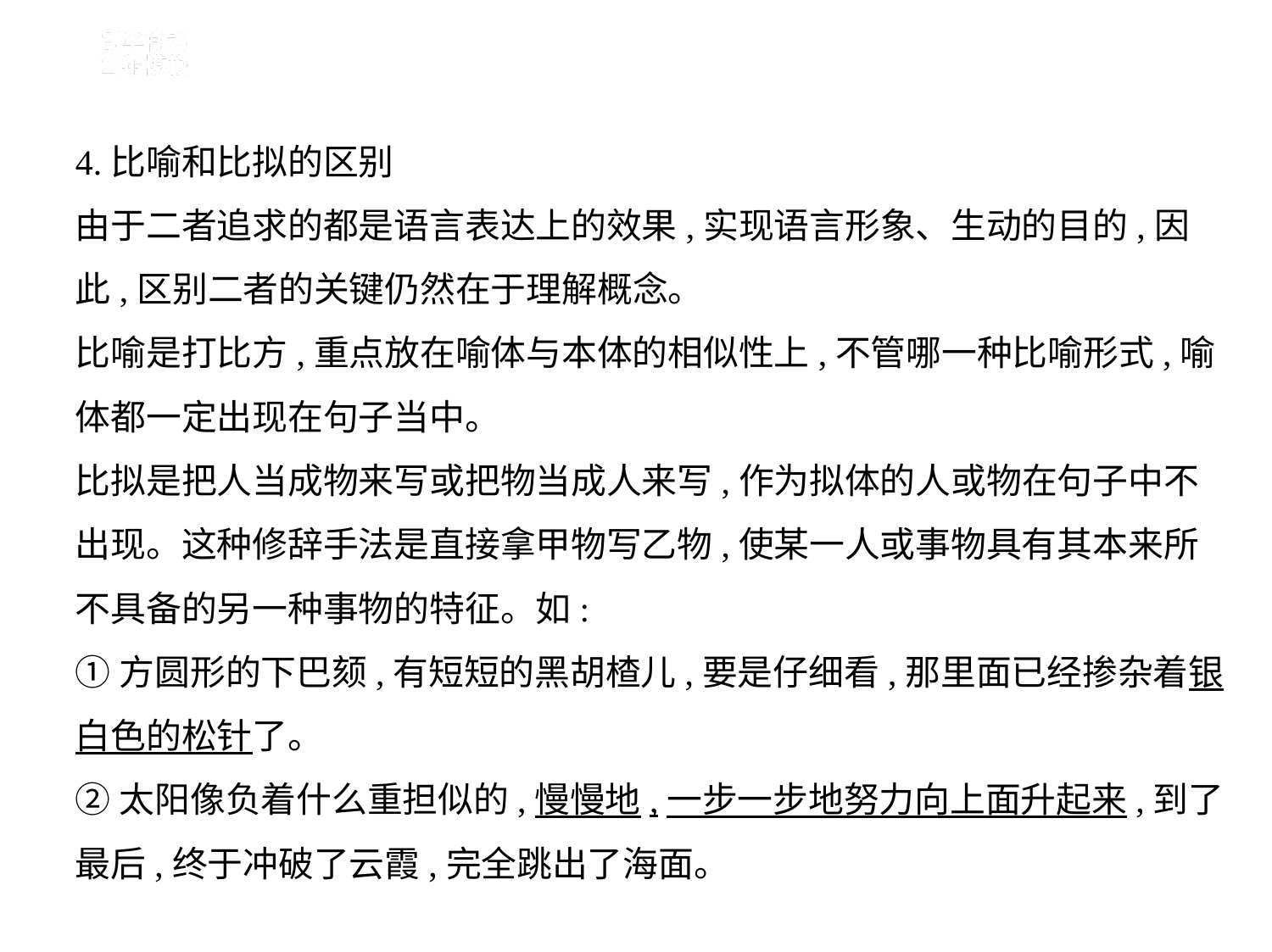

4.比喻和比拟的区别
由于二者追求的都是语言表达上的效果,实现语言形象、生动的目的,因
此,区别二者的关键仍然在于理解概念。
比喻是打比方,重点放在喻体与本体的相似性上,不管哪一种比喻形式,喻
体都一定出现在句子当中。
比拟是把人当成物来写或把物当成人来写,作为拟体的人或物在句子中不
出现。这种修辞手法是直接拿甲物写乙物,使某一人或事物具有其本来所
不具备的另一种事物的特征。如:
①方圆形的下巴颏,有短短的黑胡楂儿,要是仔细看,那里面已经掺杂着银
白色的松针了。
②太阳像负着什么重担似的,慢慢地,一步一步地努力向上面升起来,到了
最后,终于冲破了云霞,完全跳出了海面。